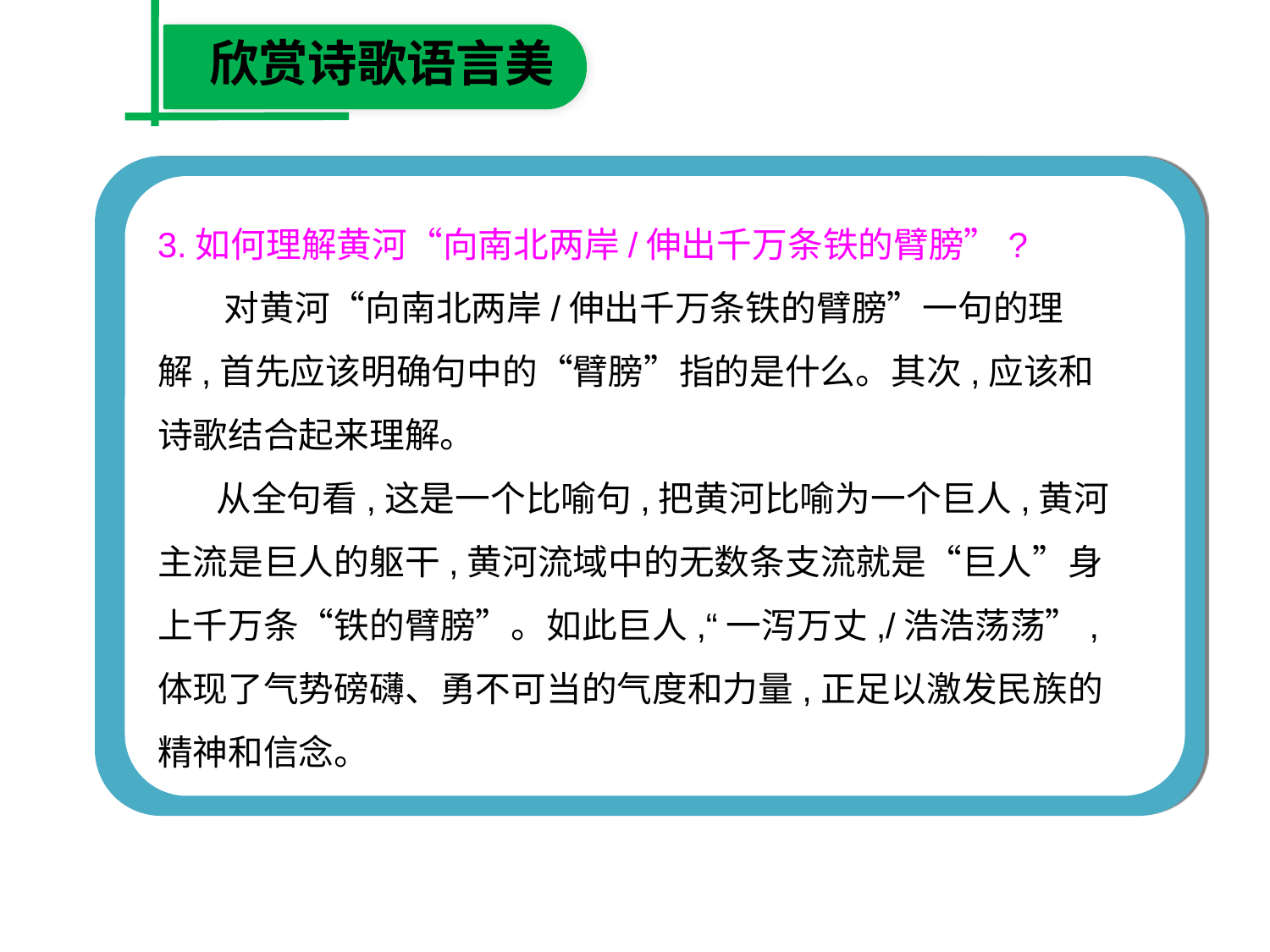

欣赏诗歌语言美

3.如何理解黄河“向南北两岸/伸出千万条铁的臂膀”?
　    对黄河“向南北两岸/伸出千万条铁的臂膀”一句的理解,首先应该明确句中的“臂膀”指的是什么。其次,应该和诗歌结合起来理解。
　   从全句看,这是一个比喻句,把黄河比喻为一个巨人,黄河主流是巨人的躯干,黄河流域中的无数条支流就是“巨人”身上千万条“铁的臂膀”。如此巨人,“一泻万丈,/浩浩荡荡”,体现了气势磅礴、勇不可当的气度和力量,正足以激发民族的精神和信念。